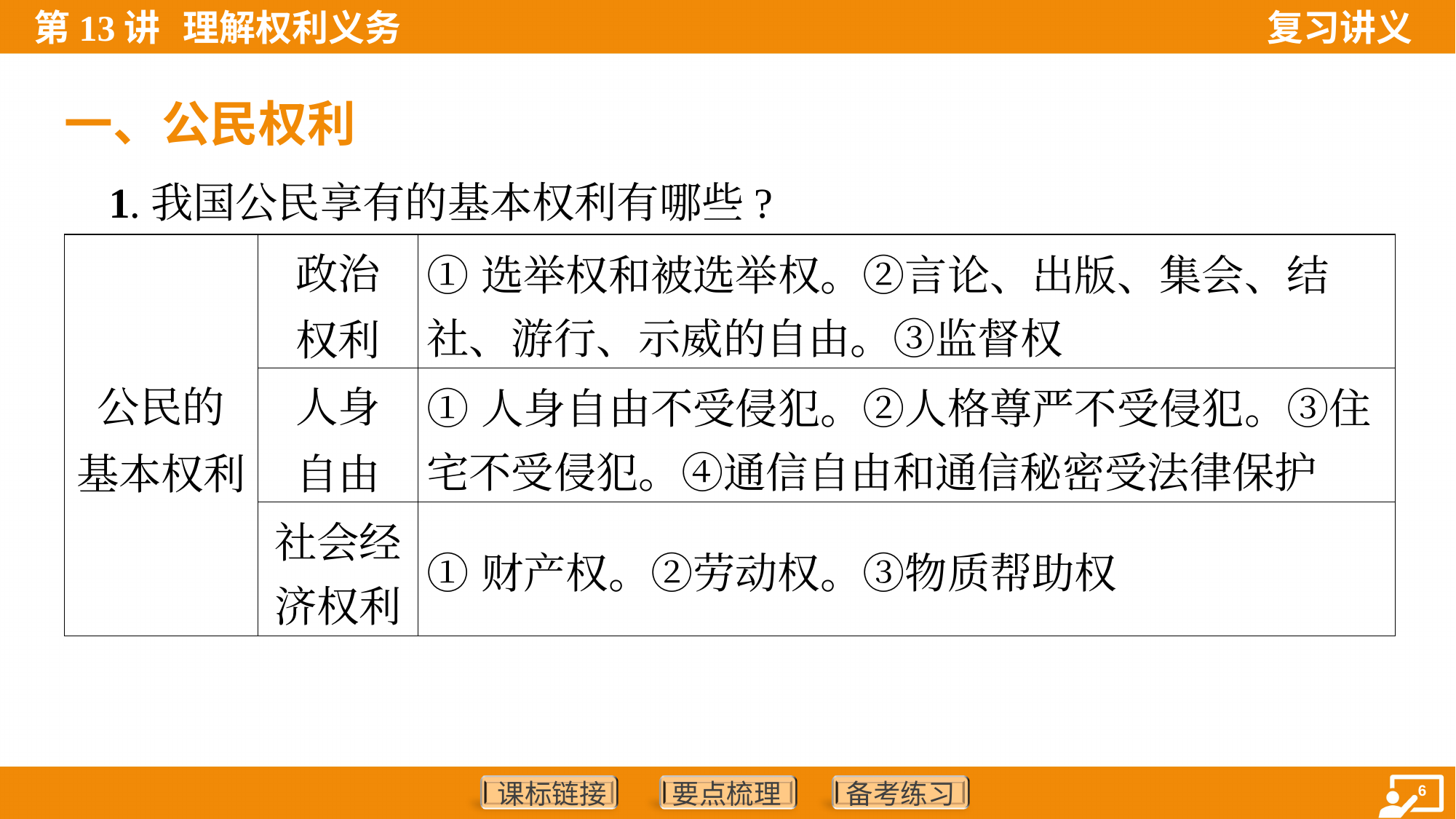

一、公民权利
    1.我国公民享有的基本权利有哪些?
| 公民的 基本权利 | 政治 权利 | ①选举权和被选举权。②言论、出版、集会、结 社、游行、示威的自由。③监督权 |
| --- | --- | --- |
|  | 人身 自由 | ①人身自由不受侵犯。②人格尊严不受侵犯。③住 宅不受侵犯。④通信自由和通信秘密受法律保护 |
|  | 社会经 济权利 | ①财产权。②劳动权。③物质帮助权 |